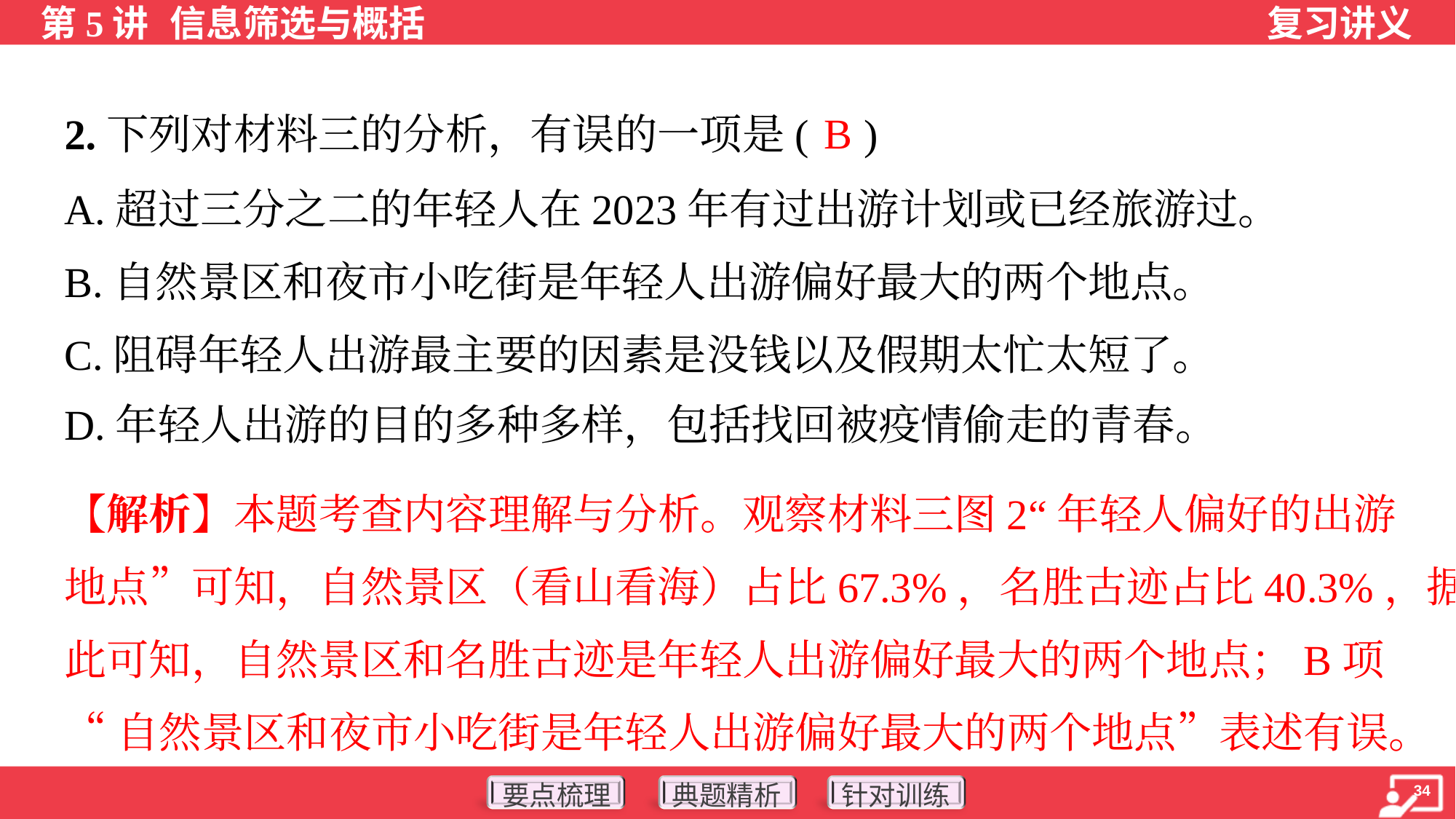

B
2.下列对材料三的分析，有误的一项是(     )
A.超过三分之二的年轻人在2023年有过出游计划或已经旅游过。
B.自然景区和夜市小吃街是年轻人出游偏好最大的两个地点。
C.阻碍年轻人出游最主要的因素是没钱以及假期太忙太短了。
D.年轻人出游的目的多种多样，包括找回被疫情偷走的青春。
【解析】本题考查内容理解与分析。观察材料三图2“年轻人偏好的出游
地点”可知，自然景区（看山看海）占比67.3%，名胜古迹占比40.3%，据
此可知，自然景区和名胜古迹是年轻人出游偏好最大的两个地点；B项
“自然景区和夜市小吃街是年轻人出游偏好最大的两个地点”表述有误。